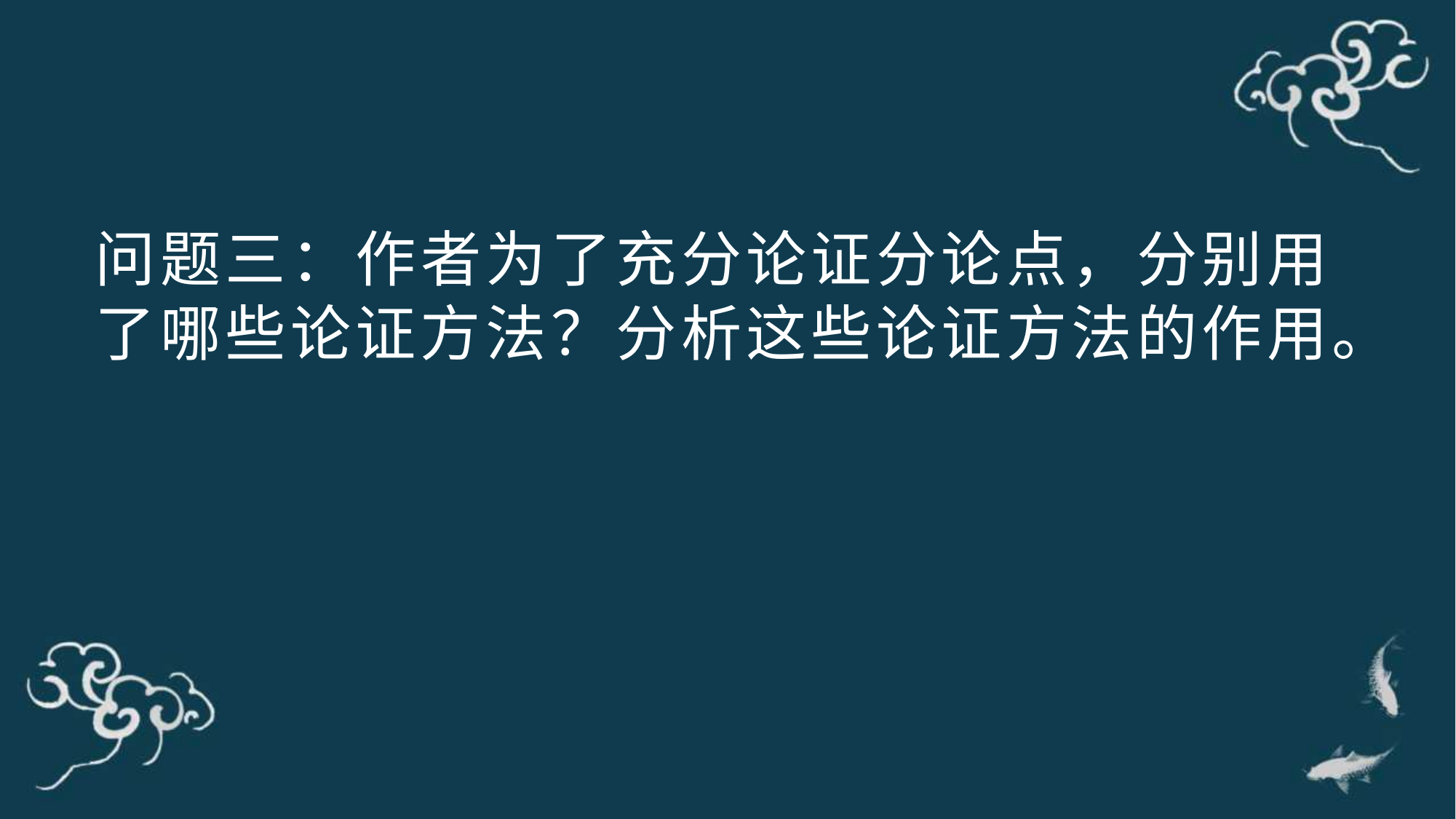

# 问题三：作者为了充分论证分论点，分别用了哪些论证方法？分析这些论证方法的作用。